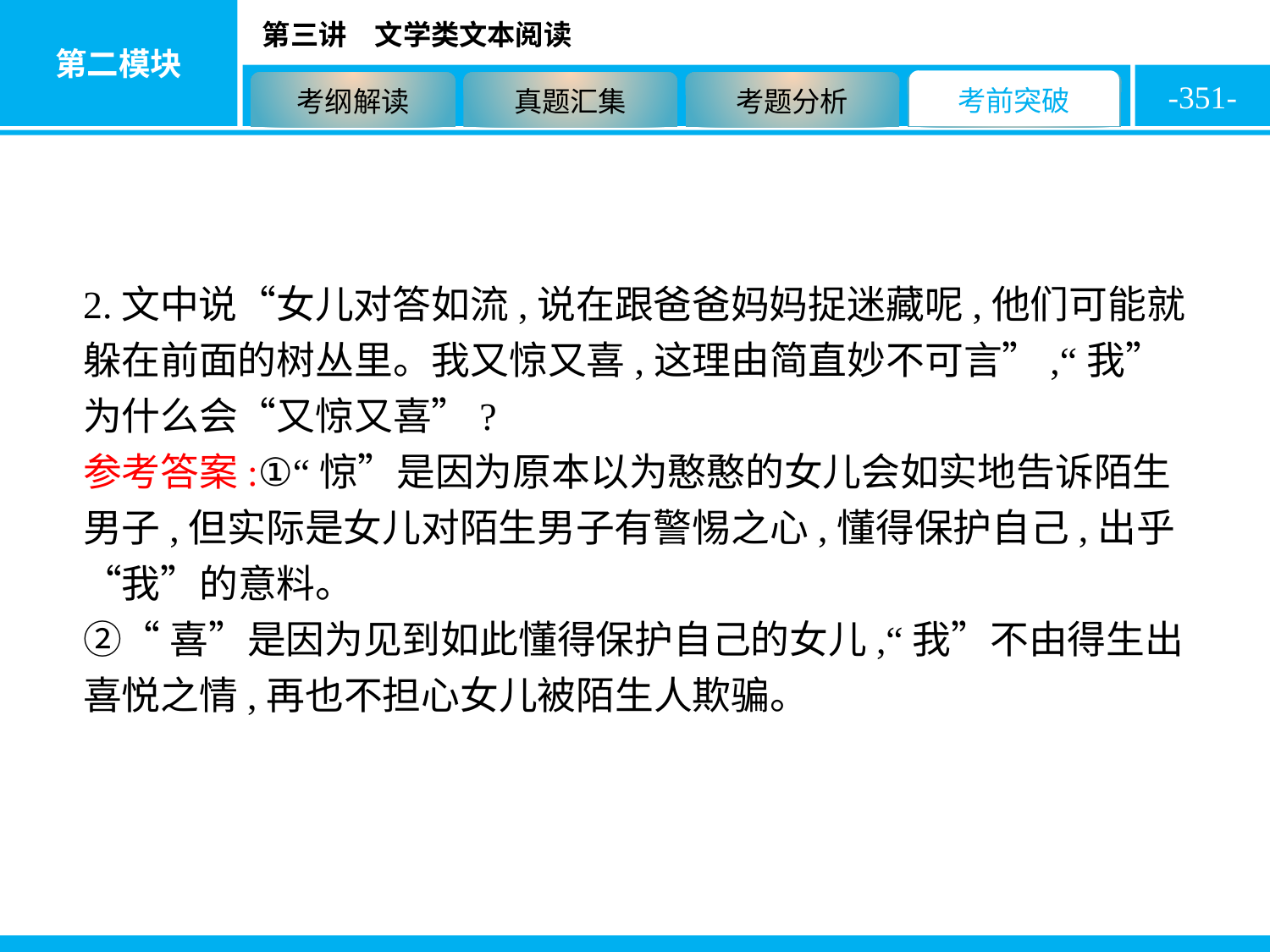

-351-
2.文中说“女儿对答如流,说在跟爸爸妈妈捉迷藏呢,他们可能就躲在前面的树丛里。我又惊又喜,这理由简直妙不可言”,“我”为什么会“又惊又喜”?
参考答案:①“惊”是因为原本以为憨憨的女儿会如实地告诉陌生男子,但实际是女儿对陌生男子有警惕之心,懂得保护自己,出乎“我”的意料。
②“喜”是因为见到如此懂得保护自己的女儿,“我”不由得生出喜悦之情,再也不担心女儿被陌生人欺骗。